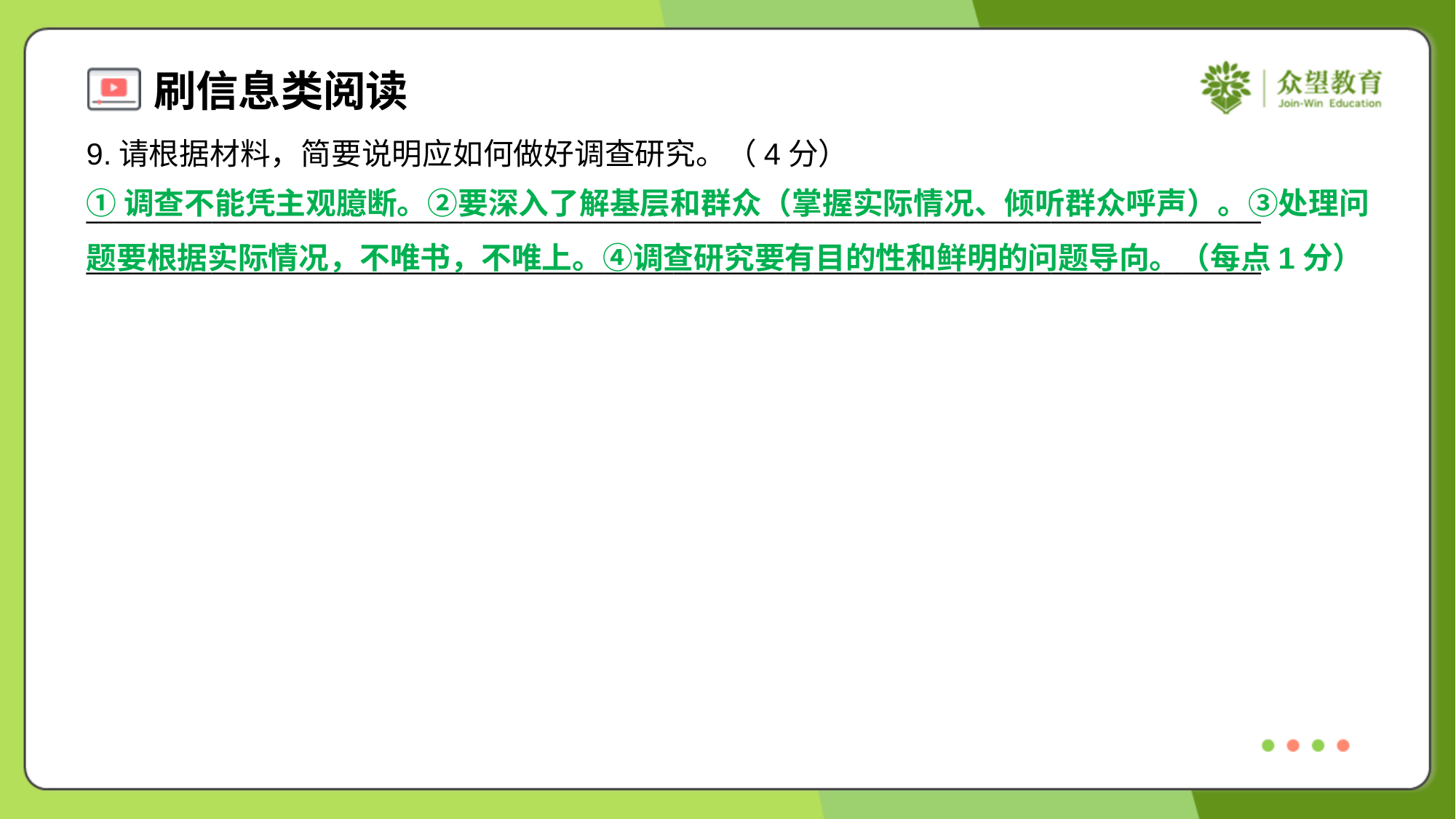

9.请根据材料，简要说明应如何做好调查研究。（4分）
____________________________________________________________________________________
____________________________________________________________________________________
①调查不能凭主观臆断。②要深入了解基层和群众（掌握实际情况、倾听群众呼声）。③处理问题要根据实际情况，不唯书，不唯上。④调查研究要有目的性和鲜明的问题导向。（每点1分）